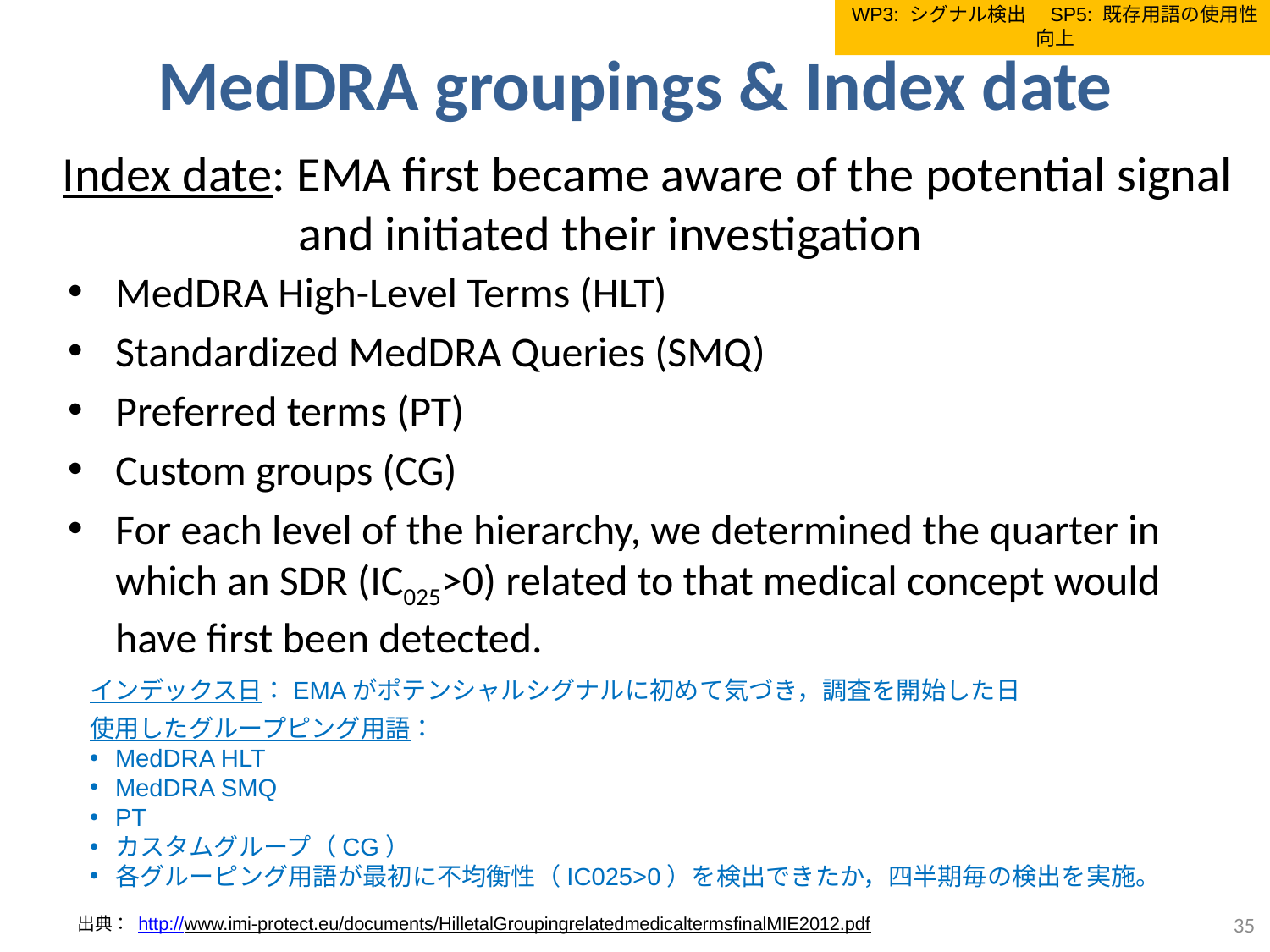

WP3: シグナル検出　SP5: 既存用語の使用性向上
# MedDRA groupings & Index date
Index date: EMA first became aware of the potential signal and initiated their investigation
MedDRA High-Level Terms (HLT)
Standardized MedDRA Queries (SMQ)
Preferred terms (PT)
Custom groups (CG)
For each level of the hierarchy, we determined the quarter in which an SDR (IC025>0) related to that medical concept would have first been detected.
インデックス日：EMAがポテンシャルシグナルに初めて気づき，調査を開始した日

使用したグループピング用語：
MedDRA HLT
MedDRA SMQ
PT
カスタムグループ（CG）
各グルーピング用語が最初に不均衡性（IC025>0）を検出できたか，四半期毎の検出を実施。
35
出典： http://www.imi-protect.eu/documents/HilletalGroupingrelatedmedicaltermsfinalMIE2012.pdf